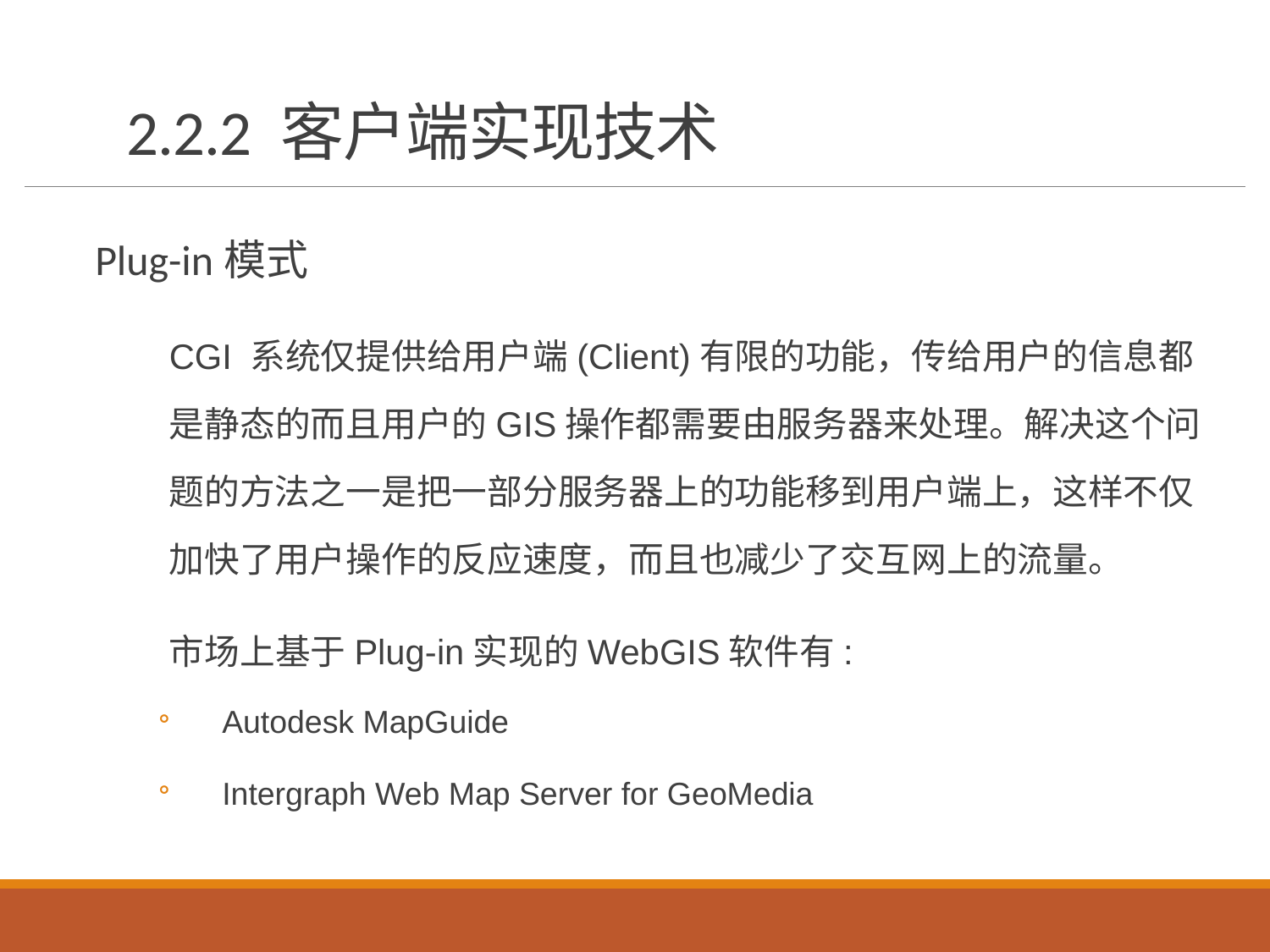

# 2.2.2 客户端实现技术
Plug-in模式
CGI 系统仅提供给用户端(Client)有限的功能，传给用户的信息都是静态的而且用户的GIS操作都需要由服务器来处理。解决这个问题的方法之一是把一部分服务器上的功能移到用户端上，这样不仅加快了用户操作的反应速度，而且也减少了交互网上的流量。
市场上基于Plug-in实现的WebGIS软件有:
Autodesk MapGuide
Intergraph Web Map Server for GeoMedia